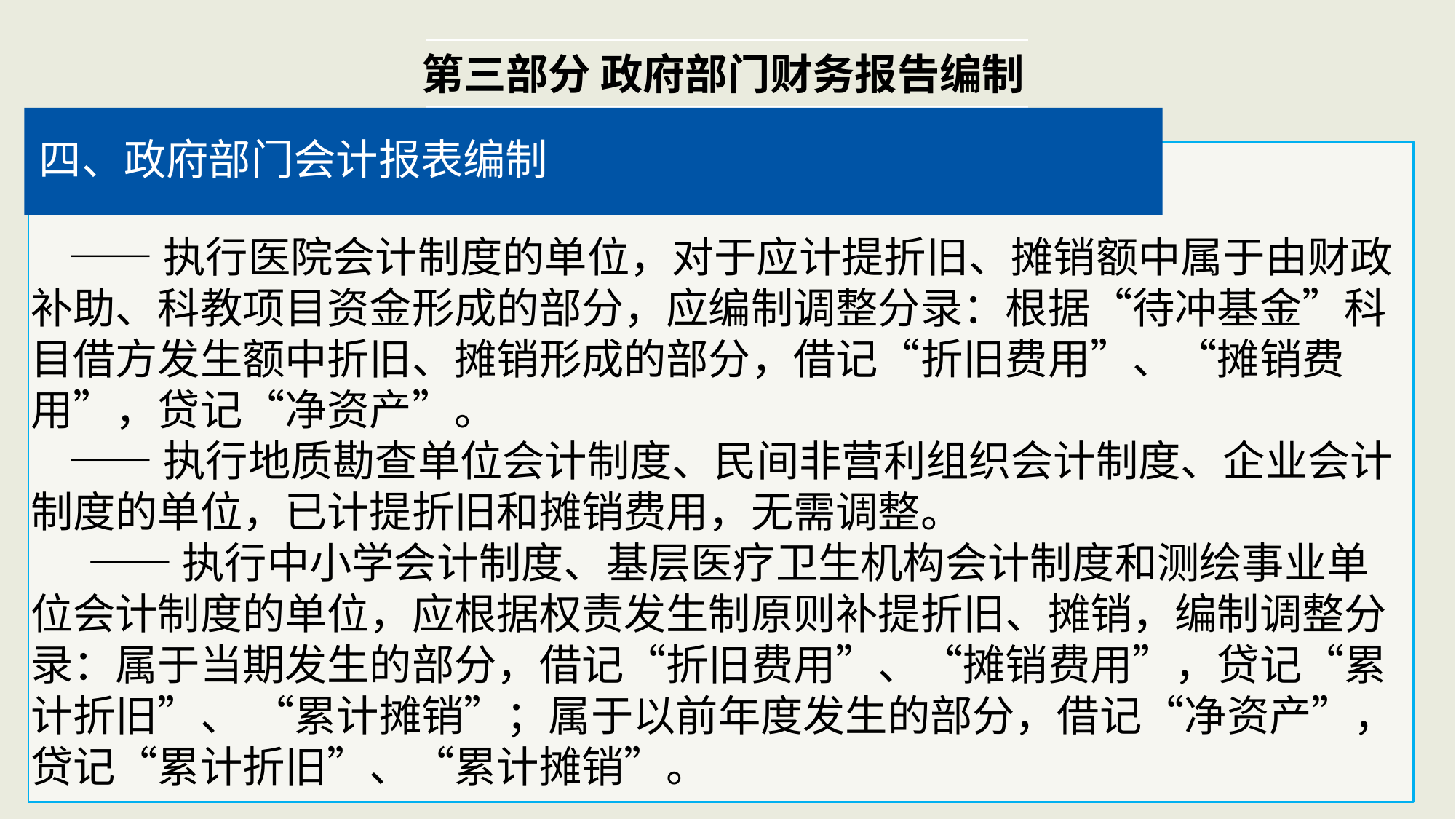

第三部分 政府部门财务报告编制

四、政府部门会计报表编制

    ——执行医院会计制度的单位，对于应计提折旧、摊销额中属于由财政补助、科教项目资金形成的部分，应编制调整分录：根据“待冲基金”科目借方发生额中折旧、摊销形成的部分，借记“折旧费用”、“摊销费用”，贷记“净资产”。
    ——执行地质勘查单位会计制度、民间非营利组织会计制度、企业会计制度的单位，已计提折旧和摊销费用，无需调整。
      ——执行中小学会计制度、基层医疗卫生机构会计制度和测绘事业单位会计制度的单位，应根据权责发生制原则补提折旧、摊销，编制调整分录：属于当期发生的部分，借记“折旧费用”、“摊销费用”，贷记“累计折旧”、 “累计摊销”；属于以前年度发生的部分，借记“净资产”，贷记“累计折旧”、“累计摊销”。
76